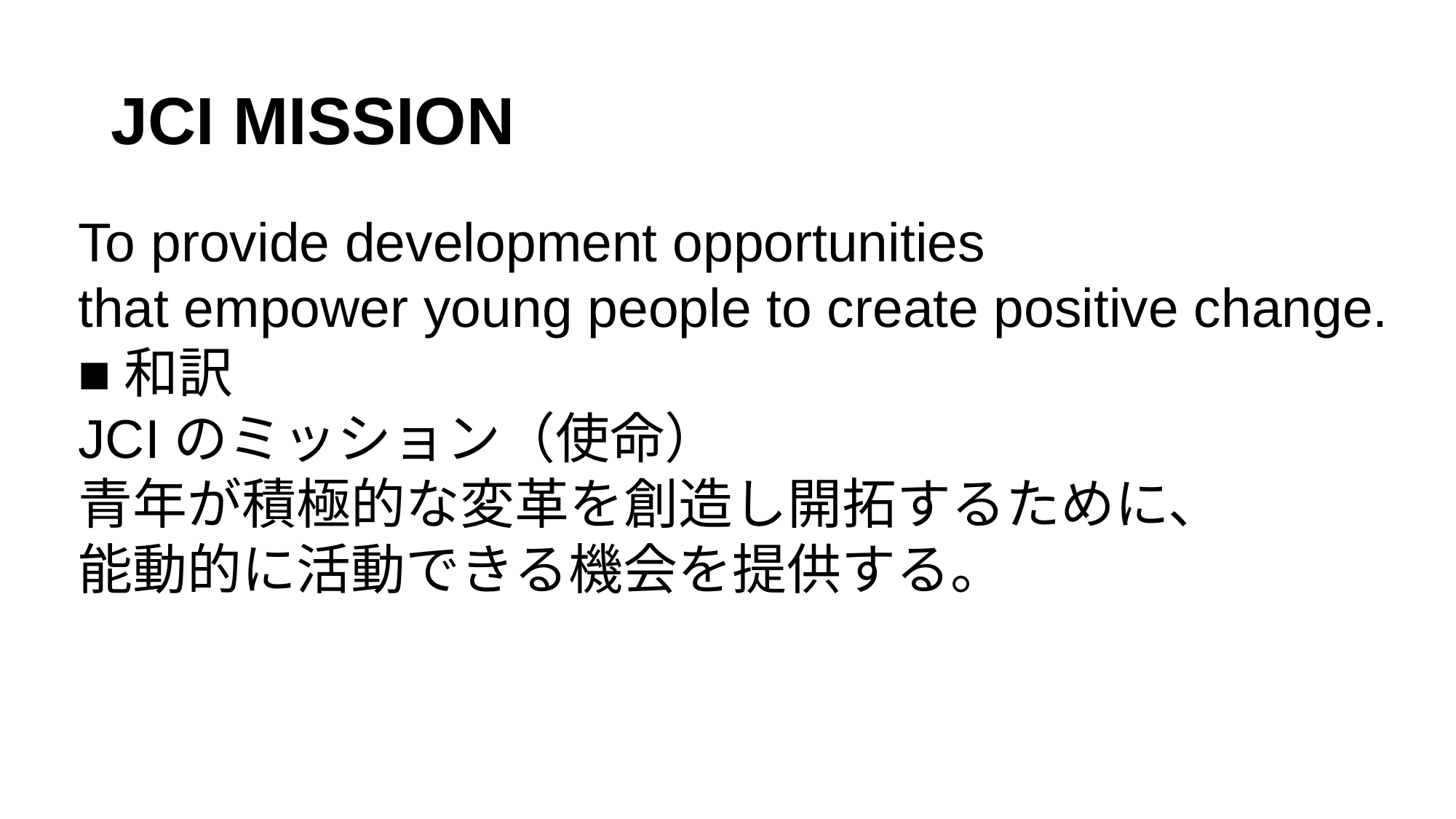

# JCI MISSION
To provide development opportunities
that empower young people to create positive change.
■和訳
JCIのミッション（使命）
青年が積極的な変革を創造し開拓するために、
能動的に活動できる機会を提供する。